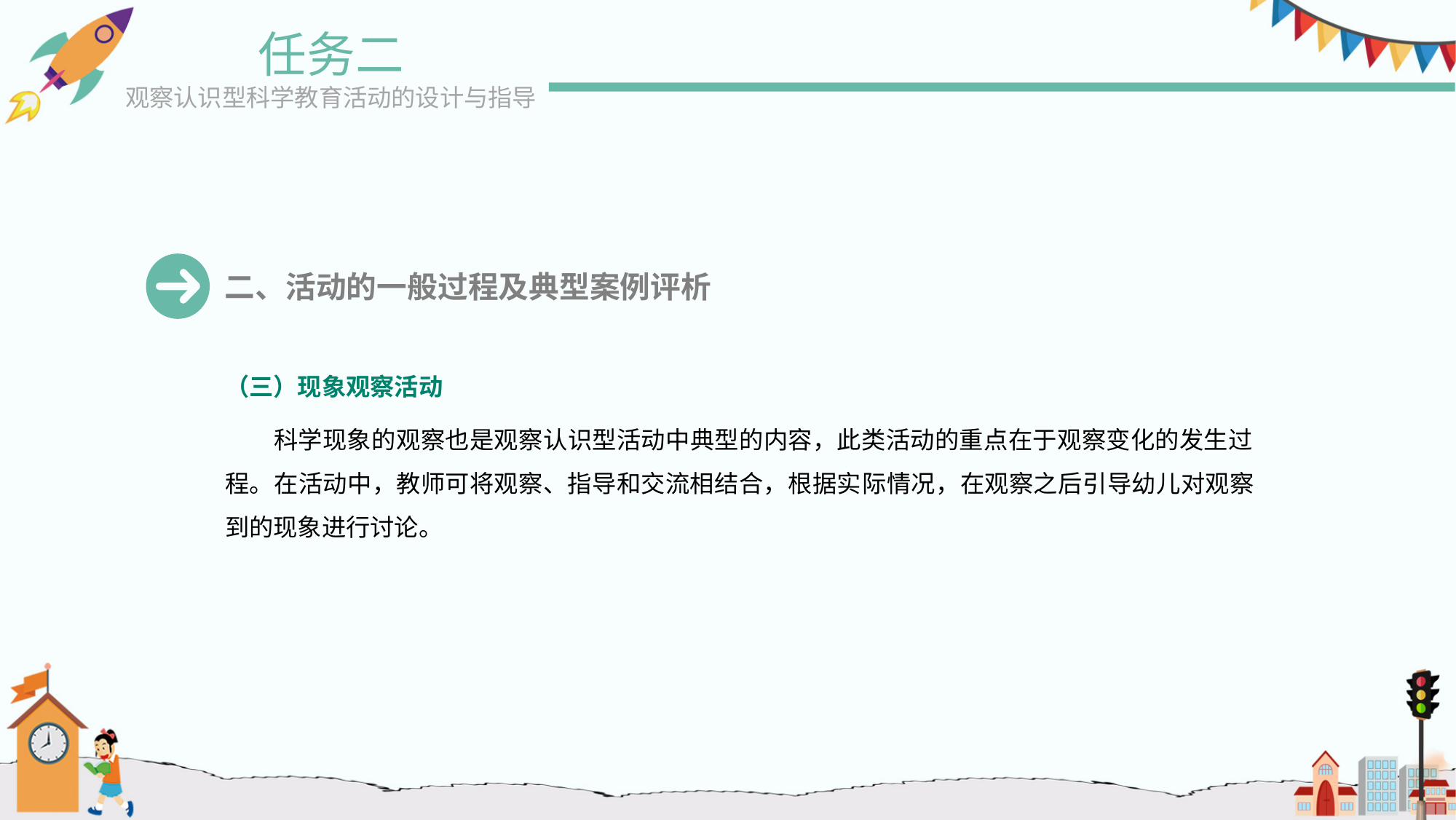

任务二
观察认识型科学教育活动的设计与指导

二、活动的一般过程及典型案例评析
（三）现象观察活动
科学现象的观察也是观察认识型活动中典型的内容，此类活动的重点在于观察变化的发生过程。在活动中，教师可将观察、指导和交流相结合，根据实际情况，在观察之后引导幼儿对观察到的现象进行讨论。